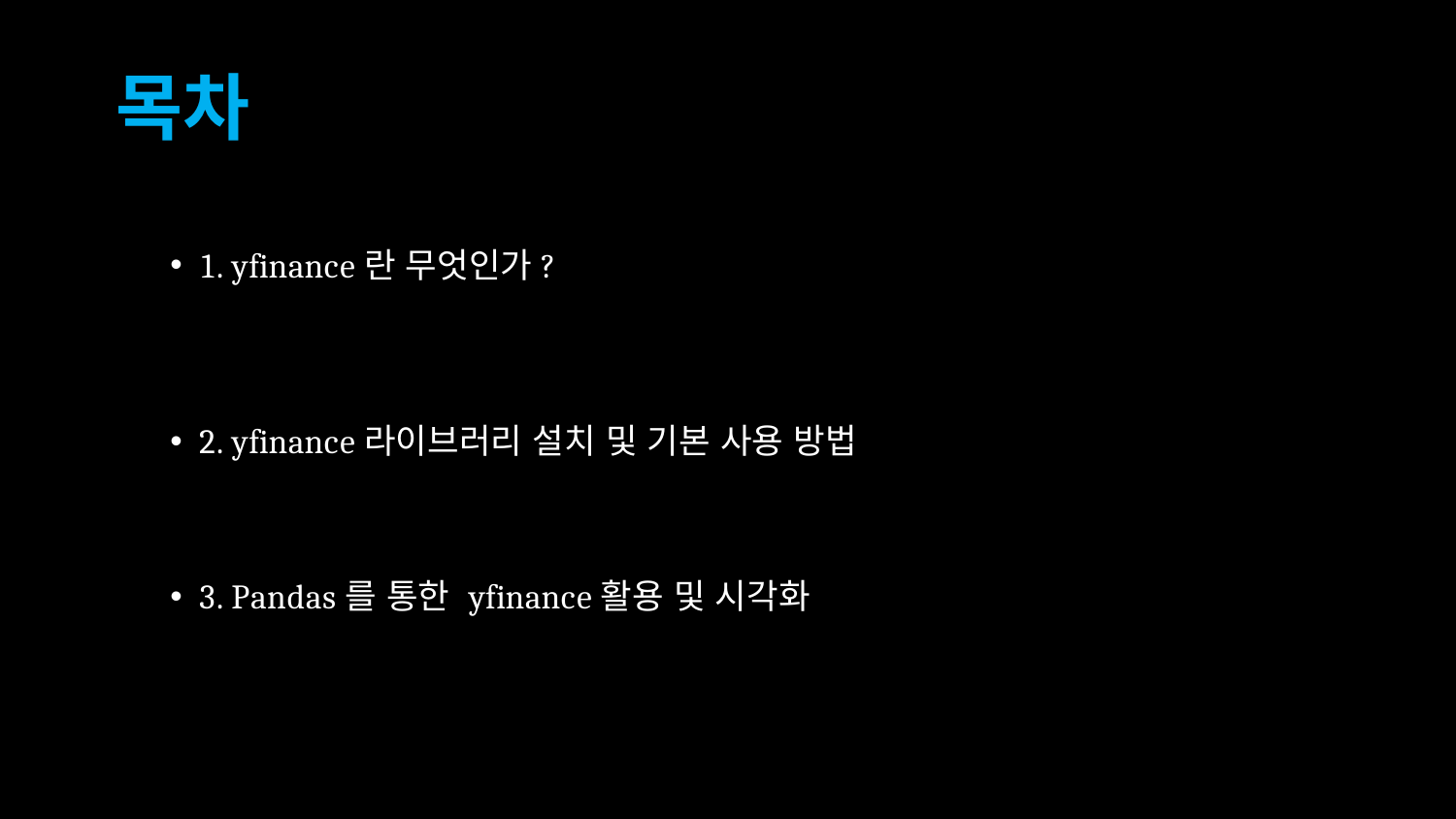

# 목차

1. yfinance란 무엇인가?

2. yfinance라이브러리 설치 및 기본 사용 방법

3. Pandas를 통한 yfinance활용 및 시각화